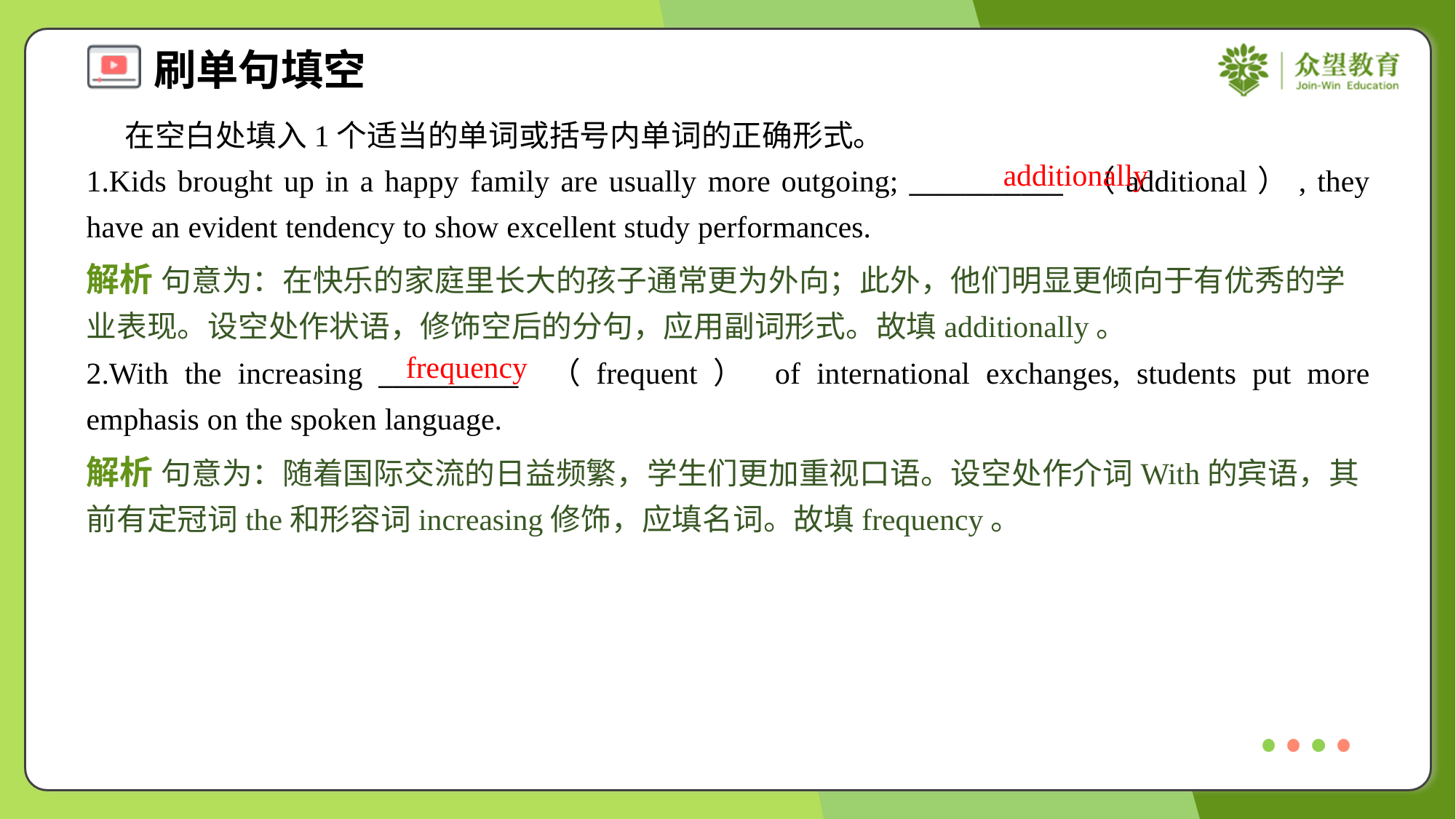

在空白处填入1个适当的单词或括号内单词的正确形式。
1.Kids brought up in a happy family are usually more outgoing; ___________ （additional）, they have an evident tendency to show excellent study performances.
additionally
解析 句意为：在快乐的家庭里长大的孩子通常更为外向；此外，他们明显更倾向于有优秀的学业表现。设空处作状语，修饰空后的分句，应用副词形式。故填additionally。
frequency
2.With the increasing __________ （frequent） of international exchanges, students put more emphasis on the spoken language.
解析 句意为：随着国际交流的日益频繁，学生们更加重视口语。设空处作介词With的宾语，其前有定冠词the和形容词increasing修饰，应填名词。故填frequency。